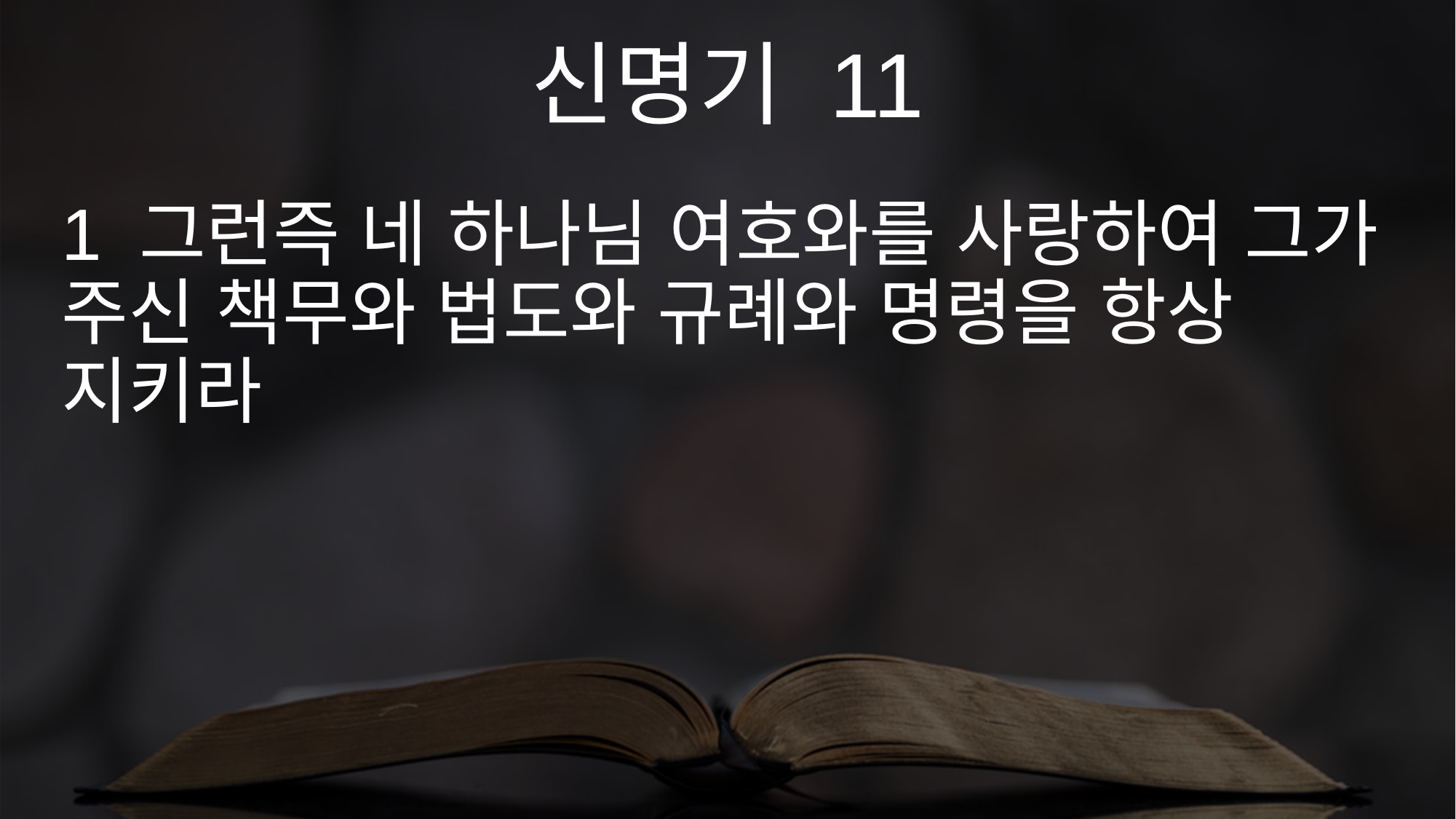

신명기 11
1 그런즉 네 하나님 여호와를 사랑하여 그가 주신 책무와 법도와 규례와 명령을 항상 지키라